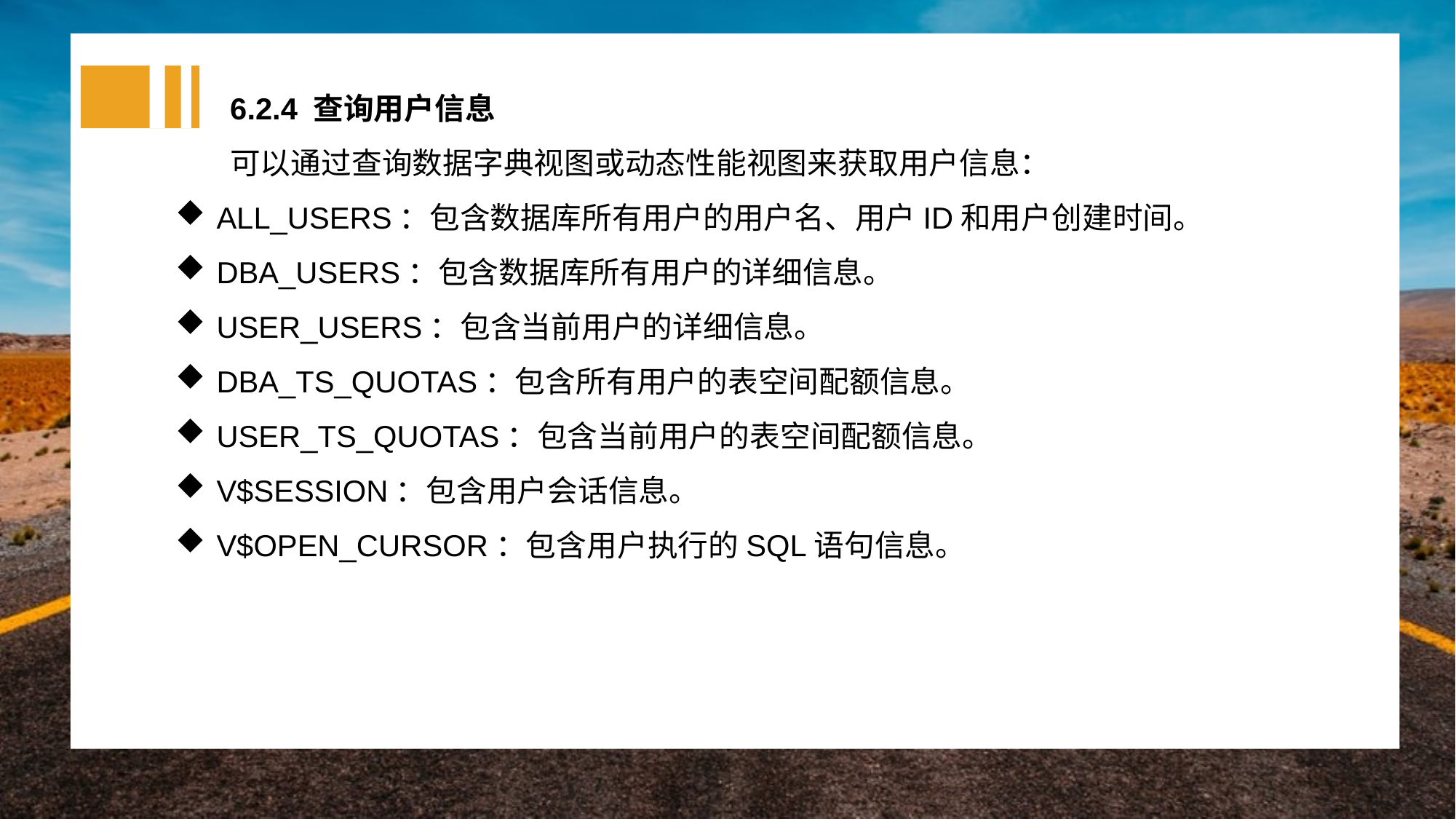

6.2.4 查询用户信息
可以通过查询数据字典视图或动态性能视图来获取用户信息：
ALL_USERS：包含数据库所有用户的用户名、用户ID和用户创建时间。
DBA_USERS：包含数据库所有用户的详细信息。
USER_USERS：包含当前用户的详细信息。
DBA_TS_QUOTAS：包含所有用户的表空间配额信息。
USER_TS_QUOTAS：包含当前用户的表空间配额信息。
V$SESSION：包含用户会话信息。
V$OPEN_CURSOR：包含用户执行的SQL语句信息。